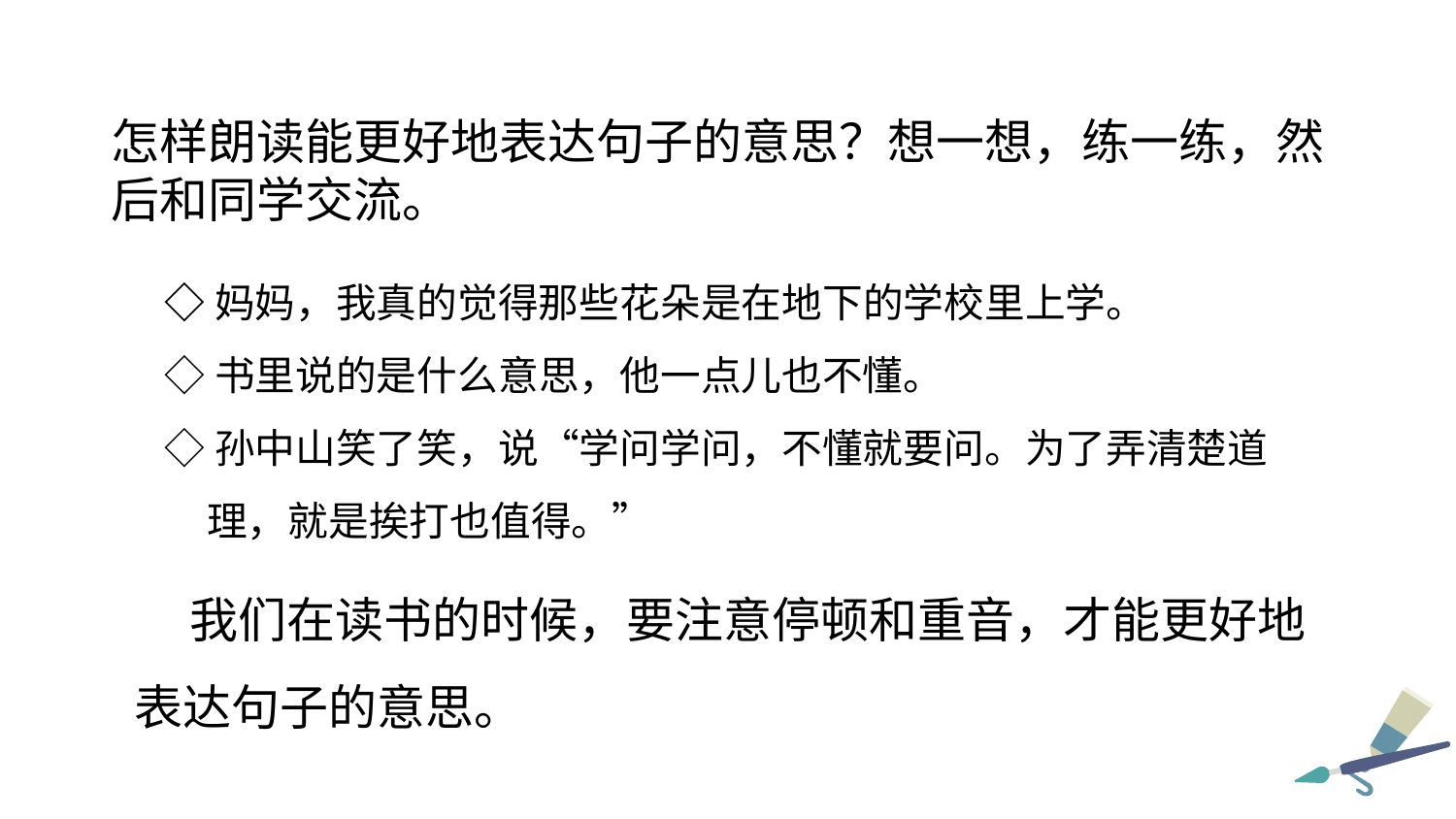

怎样朗读能更好地表达句子的意思？想一想，练一练，然后和同学交流。
◇妈妈，我真的觉得那些花朵是在地下的学校里上学。
◇书里说的是什么意思，他一点儿也不懂。
◇孙中山笑了笑，说“学问学问，不懂就要问。为了弄清楚道理，就是挨打也值得。”
    我们在读书的时候，要注意停顿和重音，才能更好地表达句子的意思。